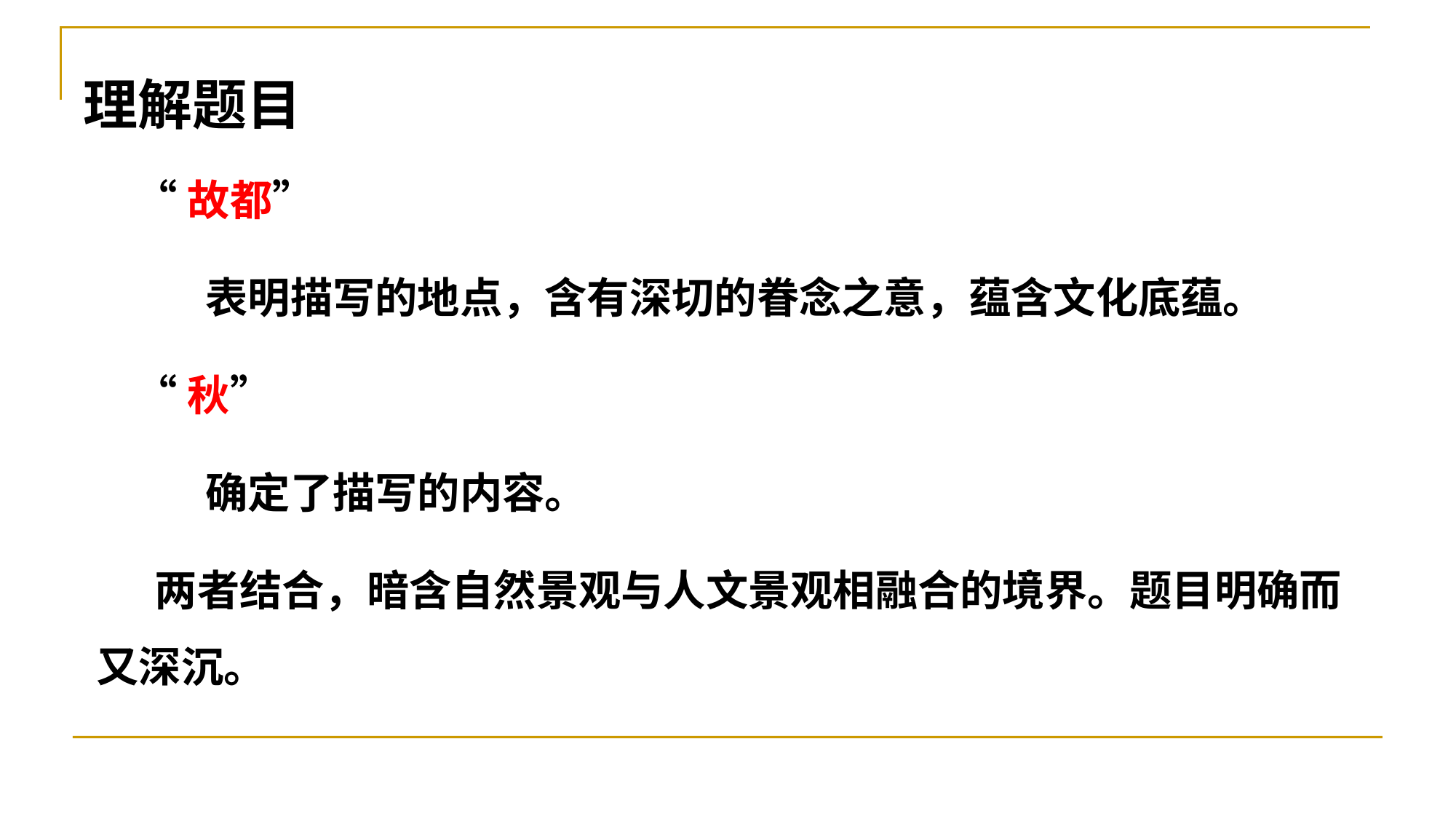

理解题目
    “故都”
	表明描写的地点，含有深切的眷念之意，蕴含文化底蕴。
    “秋”
	确定了描写的内容。
     两者结合，暗含自然景观与人文景观相融合的境界。题目明确而又深沉。